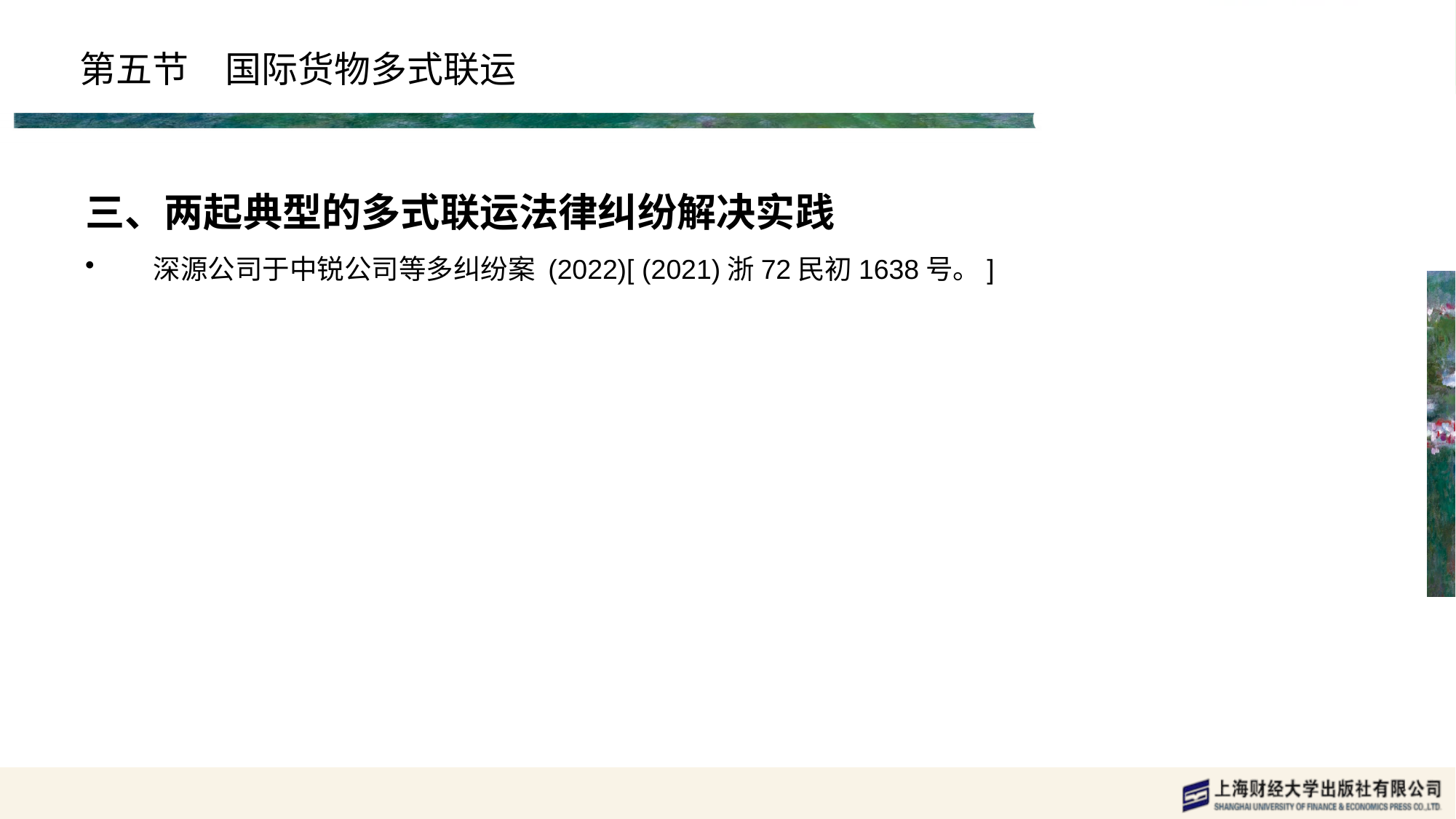

# 第五节　国际货物多式联运
三、两起典型的多式联运法律纠纷解决实践
　深源公司于中锐公司等多纠纷案 (2022)[ (2021)浙72民初1638号。]